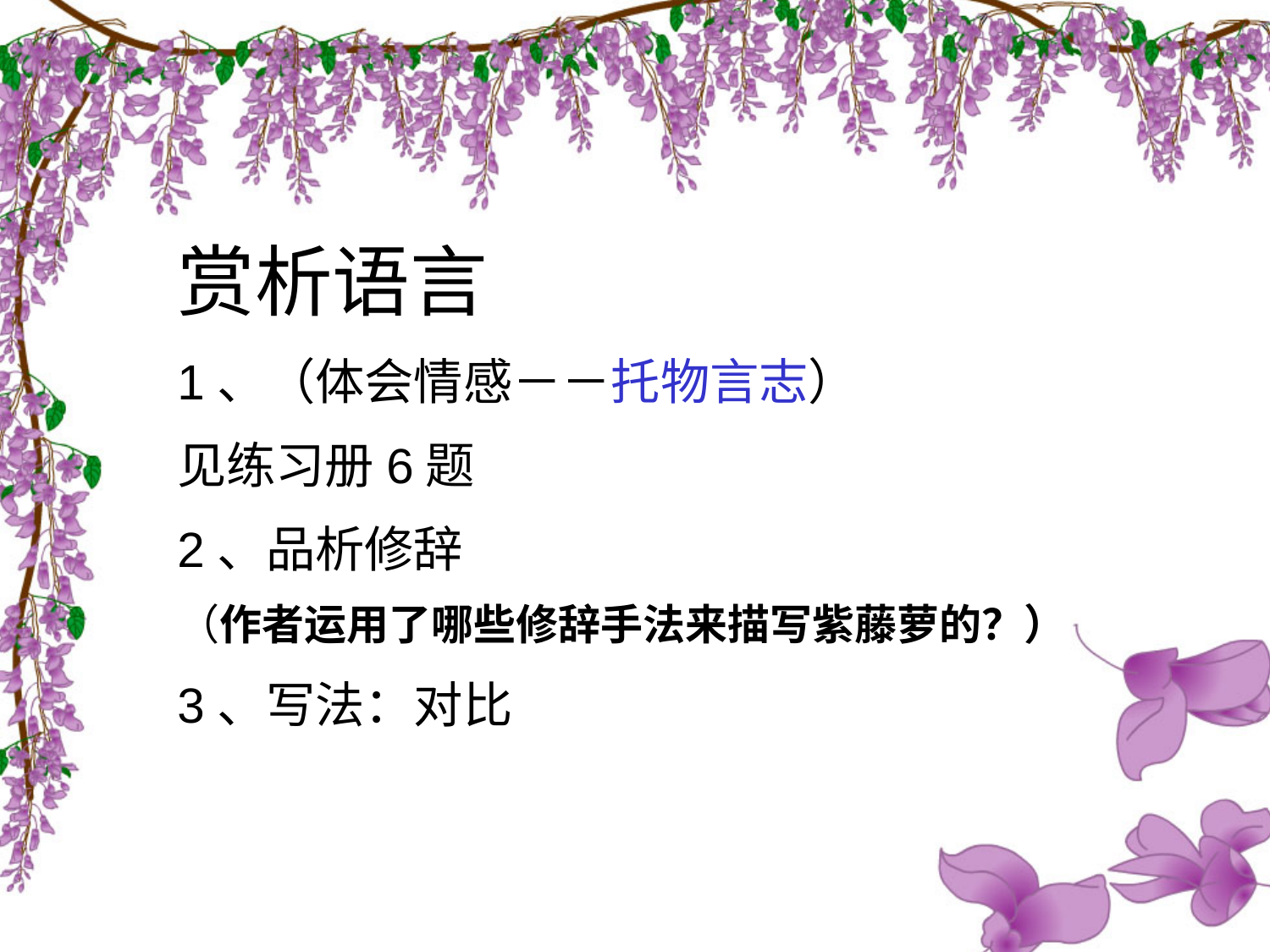

赏析语言
1、（体会情感－－托物言志）
见练习册6题
2、品析修辞
（作者运用了哪些修辞手法来描写紫藤萝的？）
3、写法：对比